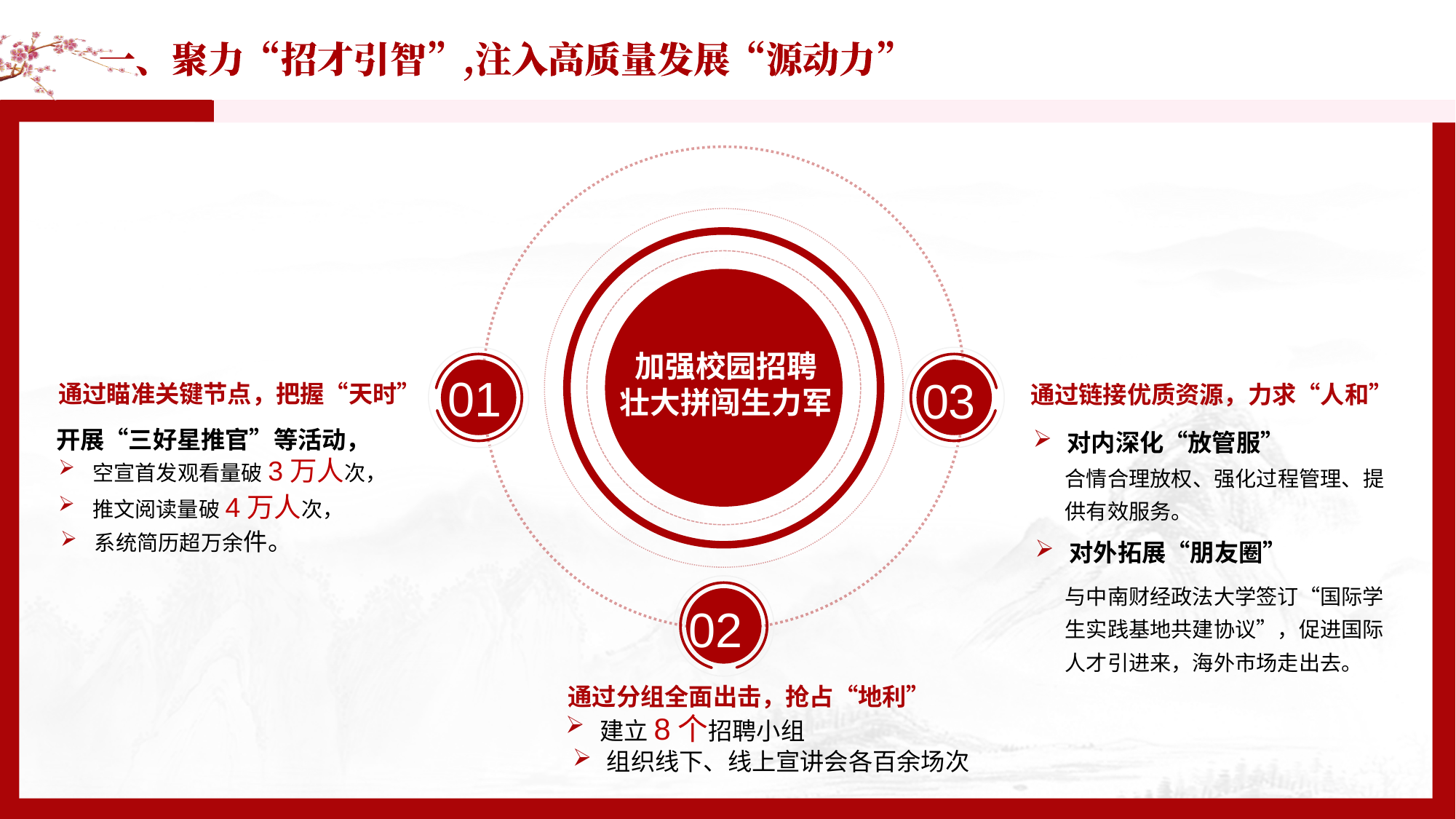

加强校园招聘
壮大拼闯生力军

01
03
通过瞄准关键节点，把握“天时”
通过链接优质资源，力求“人和”
开展“三好星推官”等活动，
对内深化“放管服”
空宣首发观看量破3万人次，
合情合理放权、强化过程管理、提供有效服务。
推文阅读量破4万人次，
系统简历超万余件。
对外拓展“朋友圈”
与中南财经政法大学签订“国际学生实践基地共建协议”，促进国际人才引进来，海外市场走出去。

02
通过分组全面出击，抢占“地利”
建立8个招聘小组
组织线下、线上宣讲会各百余场次